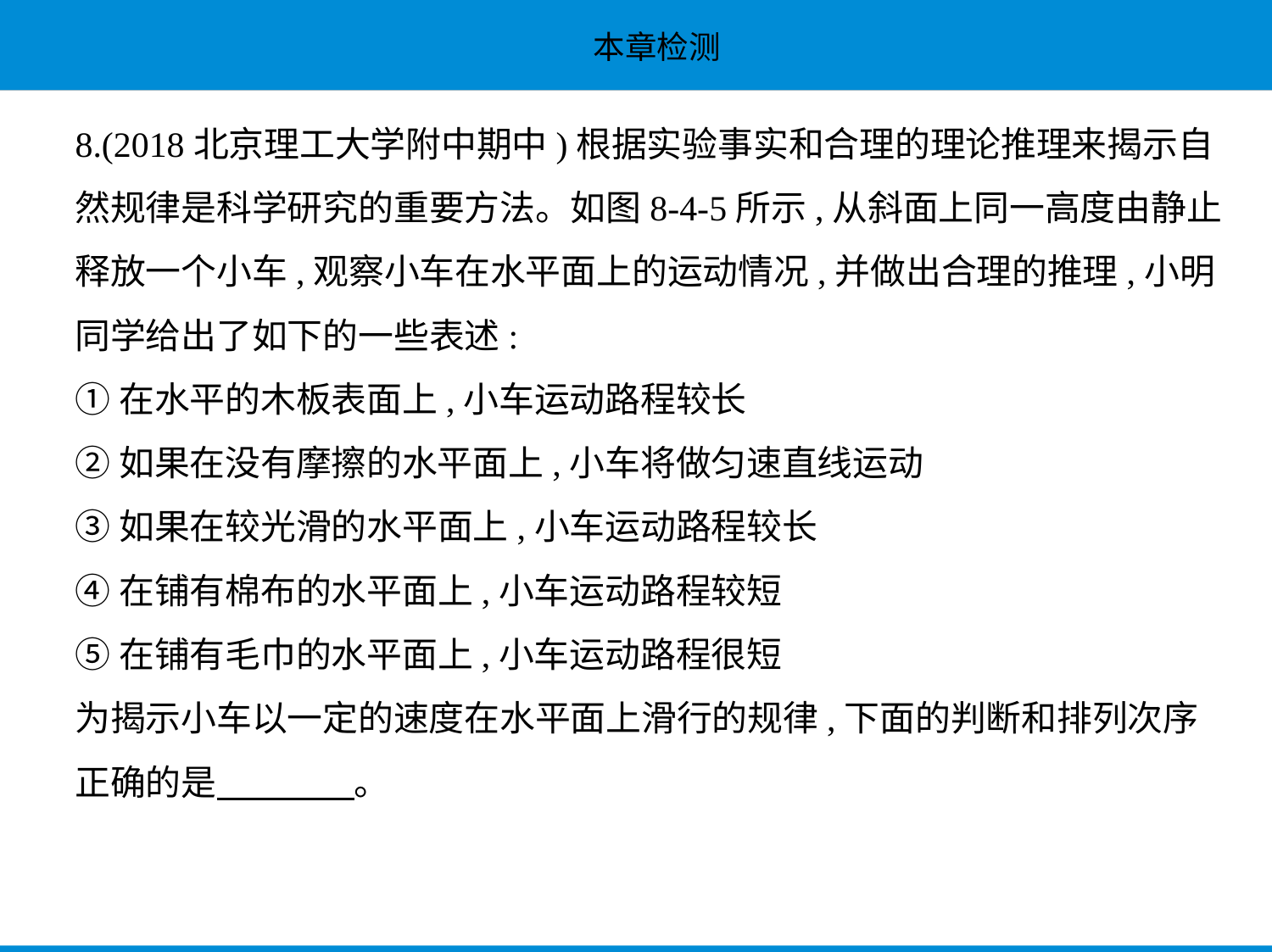

8.(2018北京理工大学附中期中)根据实验事实和合理的理论推理来揭示自
然规律是科学研究的重要方法。如图8-4-5所示,从斜面上同一高度由静止
释放一个小车,观察小车在水平面上的运动情况,并做出合理的推理,小明
同学给出了如下的一些表述:
①在水平的木板表面上,小车运动路程较长
②如果在没有摩擦的水平面上,小车将做匀速直线运动
③如果在较光滑的水平面上,小车运动路程较长
④在铺有棉布的水平面上,小车运动路程较短
⑤在铺有毛巾的水平面上,小车运动路程很短
为揭示小车以一定的速度在水平面上滑行的规律,下面的判断和排列次序
正确的是　　　    。